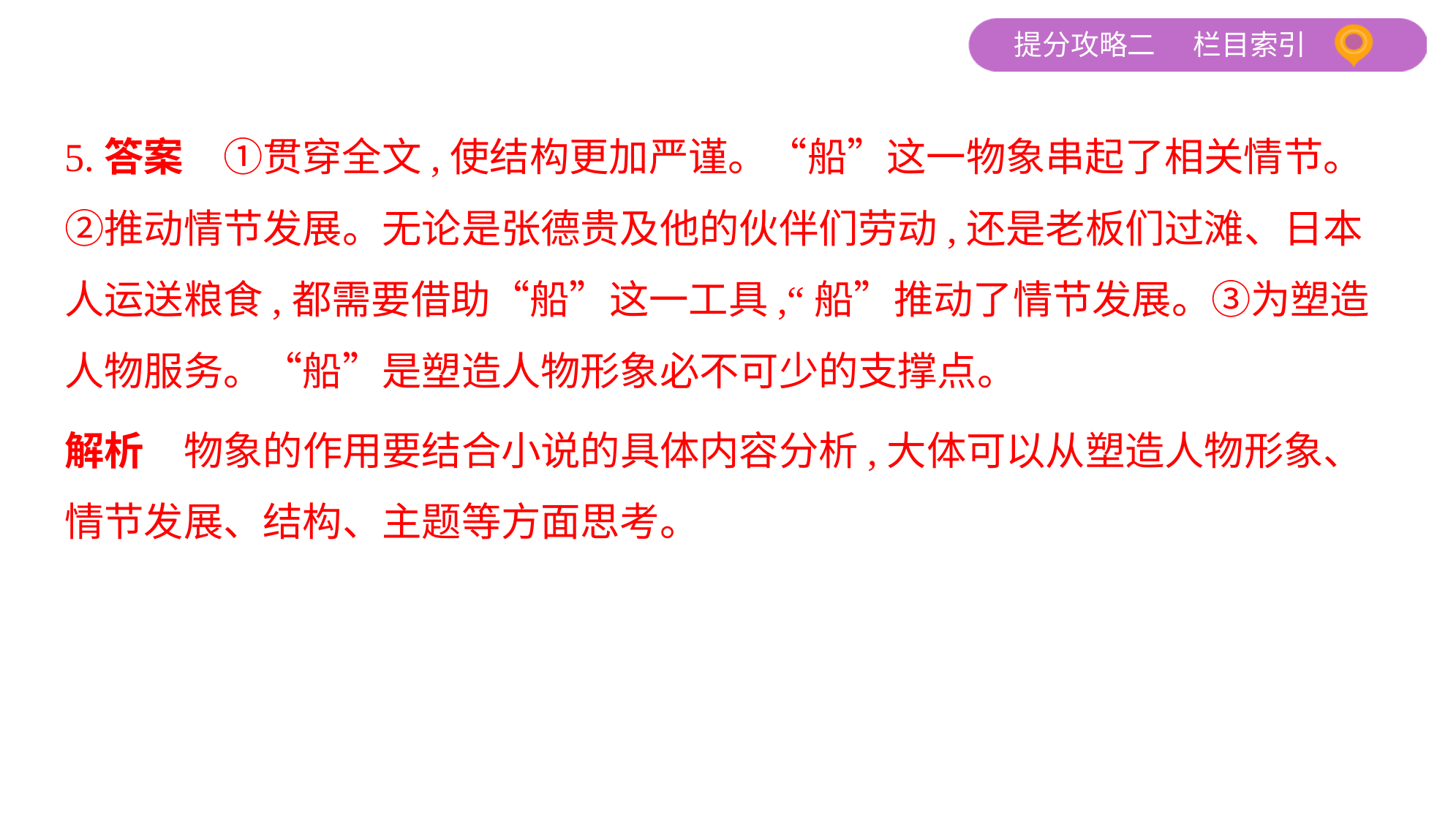

5.答案　①贯穿全文,使结构更加严谨。“船”这一物象串起了相关情节。
②推动情节发展。无论是张德贵及他的伙伴们劳动,还是老板们过滩、日本
人运送粮食,都需要借助“船”这一工具,“船”推动了情节发展。③为塑造
人物服务。“船”是塑造人物形象必不可少的支撑点。
解析　物象的作用要结合小说的具体内容分析,大体可以从塑造人物形象、
情节发展、结构、主题等方面思考。